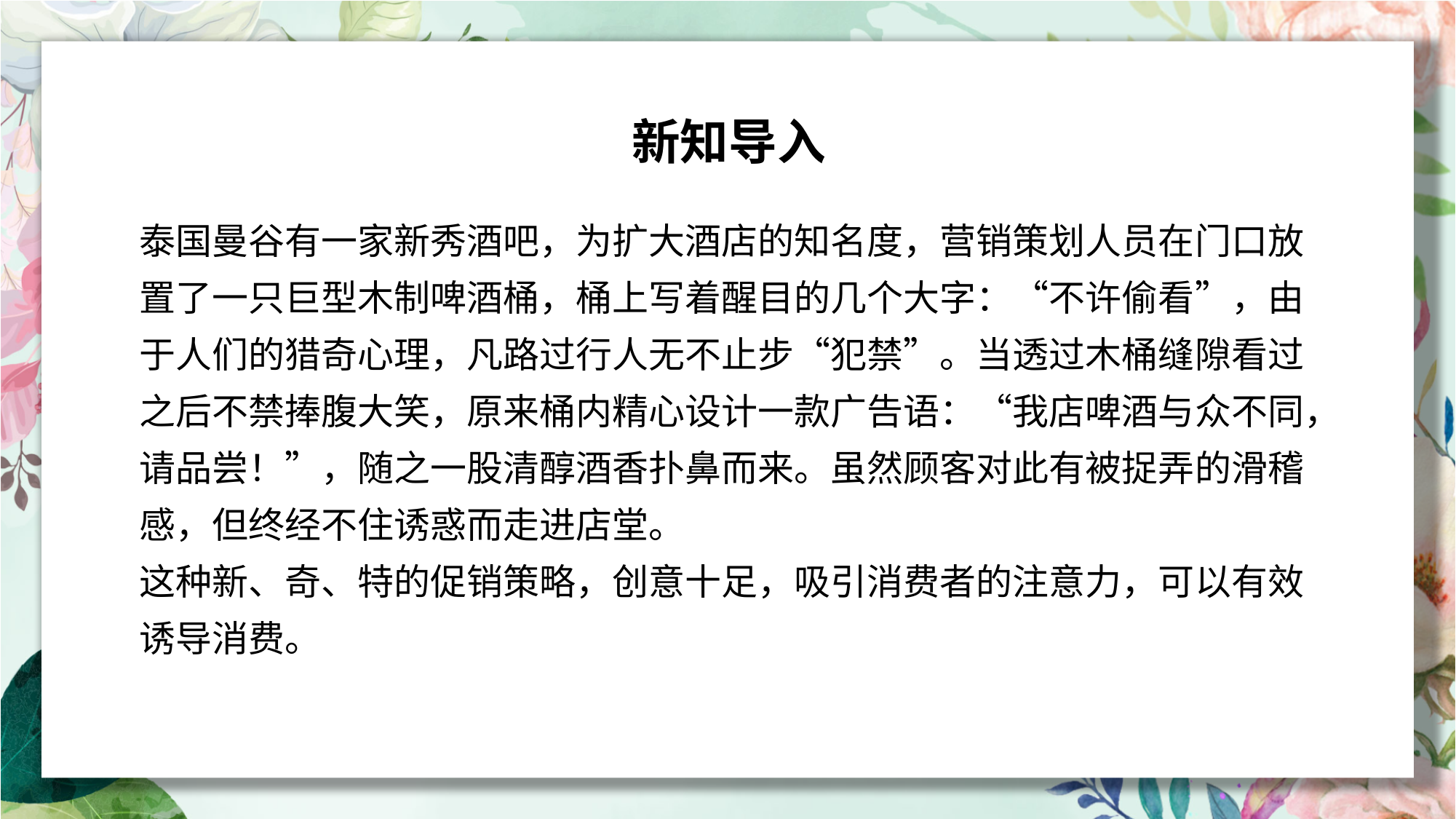

新知导入
泰国曼谷有一家新秀酒吧，为扩大酒店的知名度，营销策划人员在门口放置了一只巨型木制啤酒桶，桶上写着醒目的几个大字：“不许偷看”，由于人们的猎奇心理，凡路过行人无不止步“犯禁”。当透过木桶缝隙看过之后不禁捧腹大笑，原来桶内精心设计一款广告语：“我店啤酒与众不同，请品尝！”，随之一股清醇酒香扑鼻而来。虽然顾客对此有被捉弄的滑稽感，但终经不住诱惑而走进店堂。
这种新、奇、特的促销策略，创意十足，吸引消费者的注意力，可以有效诱导消费。